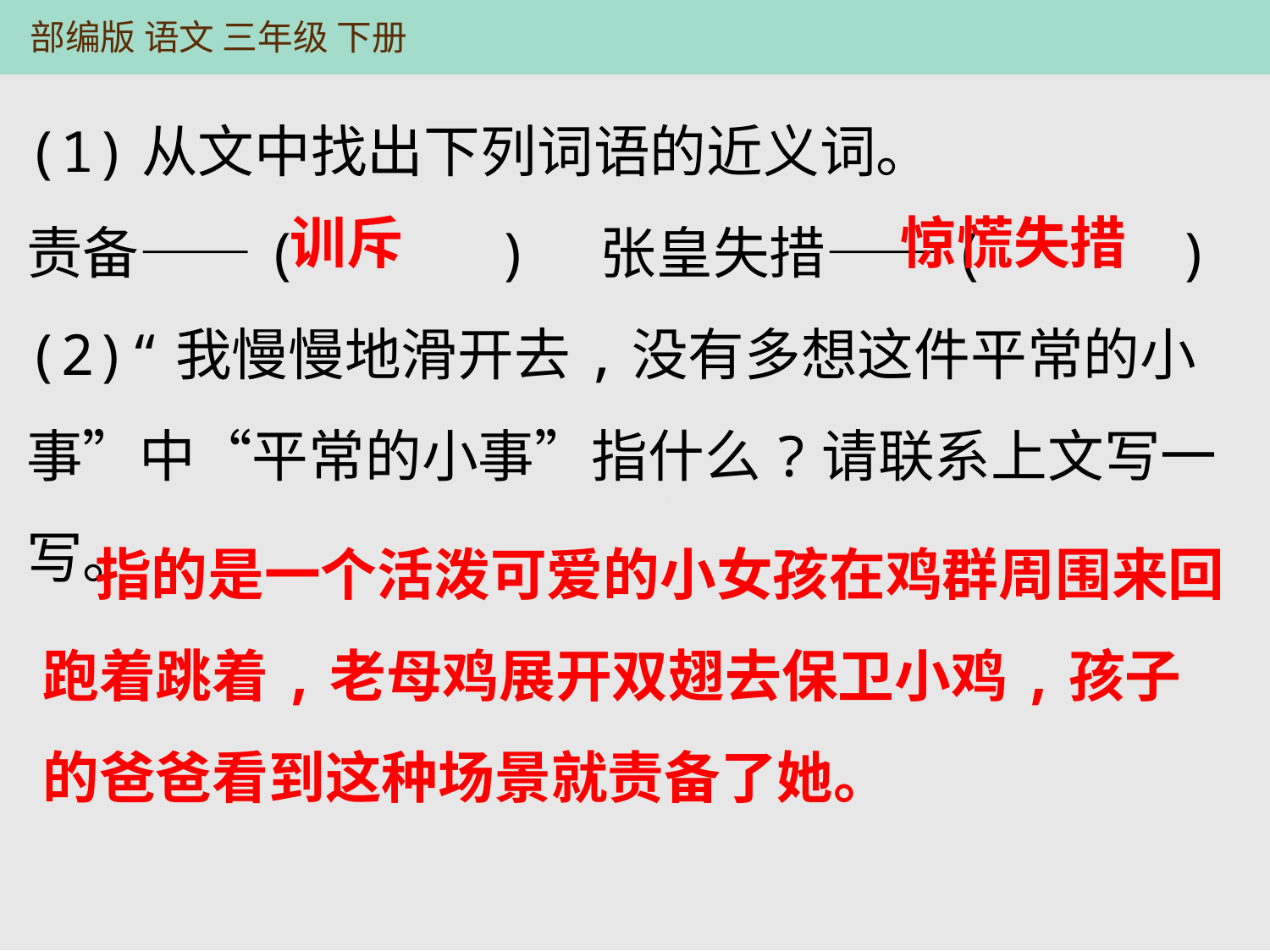

(1)从文中找出下列词语的近义词。
责备——(　　　)　张皇失措——(　　    )
(2)“我慢慢地滑开去,没有多想这件平常的小事”中“平常的小事”指什么?请联系上文写一写。
训斥
惊慌失措
   指的是一个活泼可爱的小女孩在鸡群周围来回跑着跳着,老母鸡展开双翅去保卫小鸡,孩子的爸爸看到这种场景就责备了她。